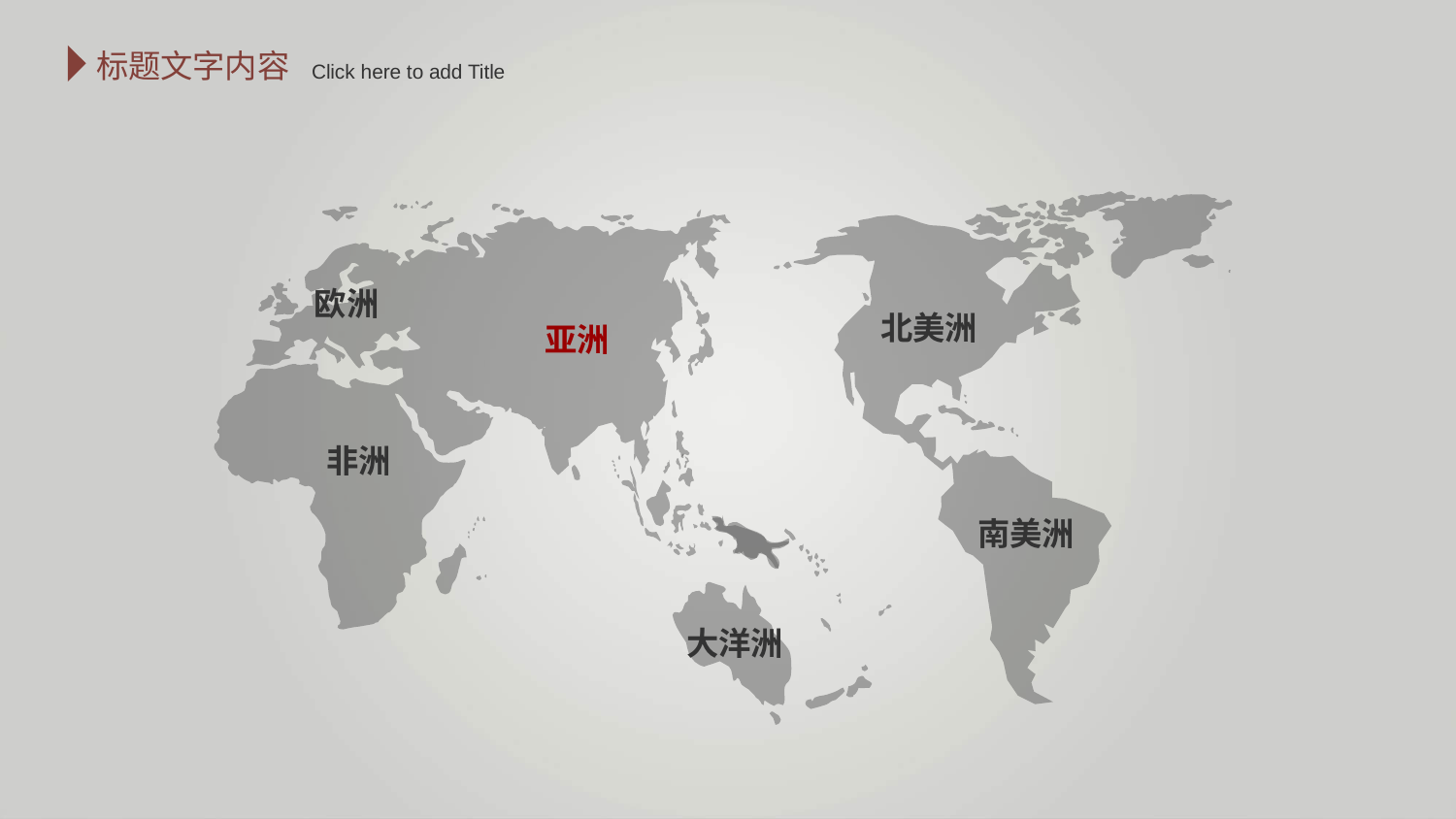

标题文字内容
  Click here to add Title

欧洲
北美洲
亚洲
非洲
南美洲
大洋洲